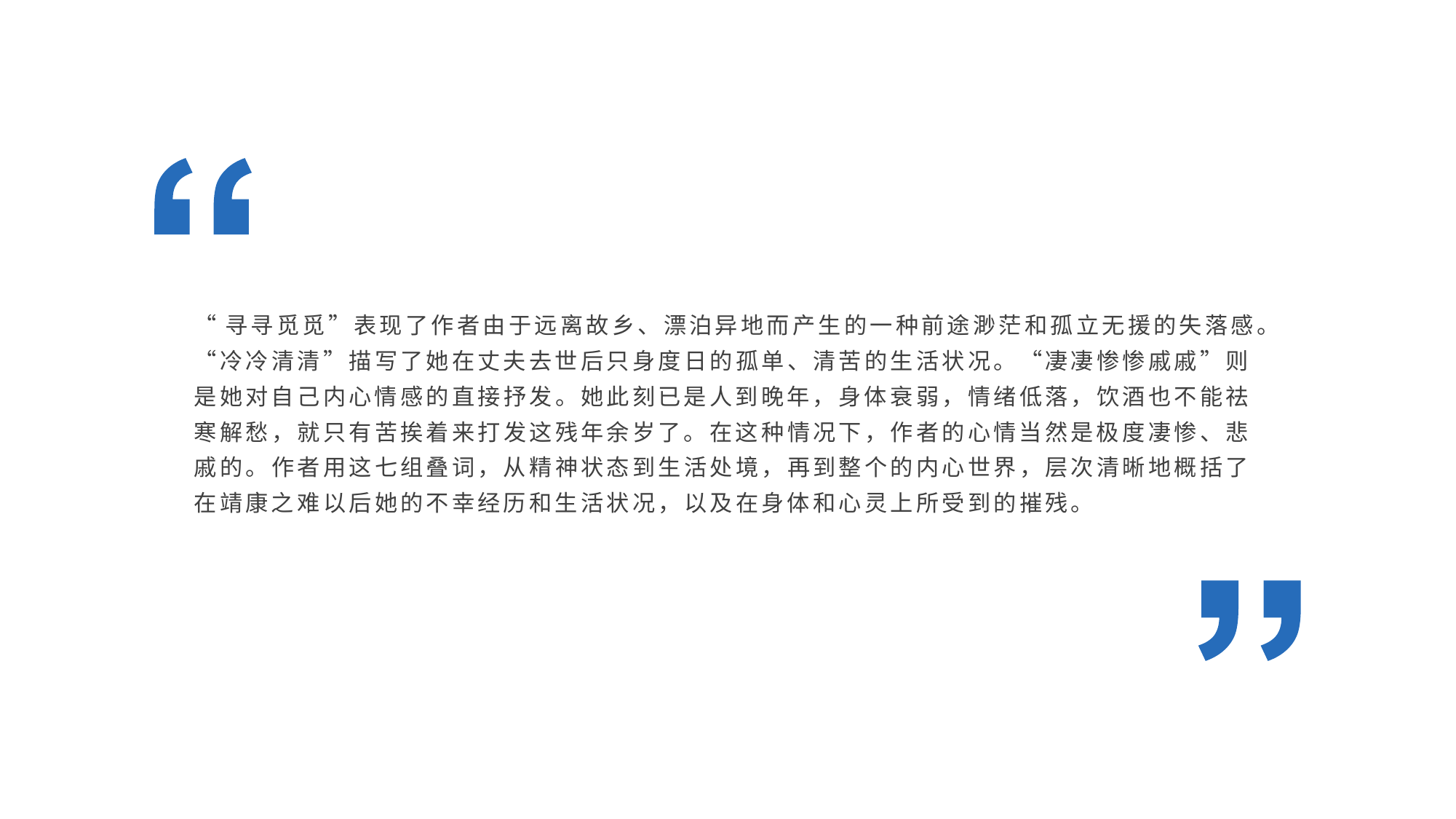

“寻寻觅觅”表现了作者由于远离故乡、漂泊异地而产生的一种前途渺茫和孤立无援的失落感。“冷冷清清”描写了她在丈夫去世后只身度日的孤单、清苦的生活状况。“凄凄惨惨戚戚”则是她对自己内心情感的直接抒发。她此刻已是人到晚年，身体衰弱，情绪低落，饮酒也不能祛寒解愁，就只有苦挨着来打发这残年余岁了。在这种情况下，作者的心情当然是极度凄惨、悲戚的。作者用这七组叠词，从精神状态到生活处境，再到整个的内心世界，层次清晰地概括了在靖康之难以后她的不幸经历和生活状况，以及在身体和心灵上所受到的摧残。